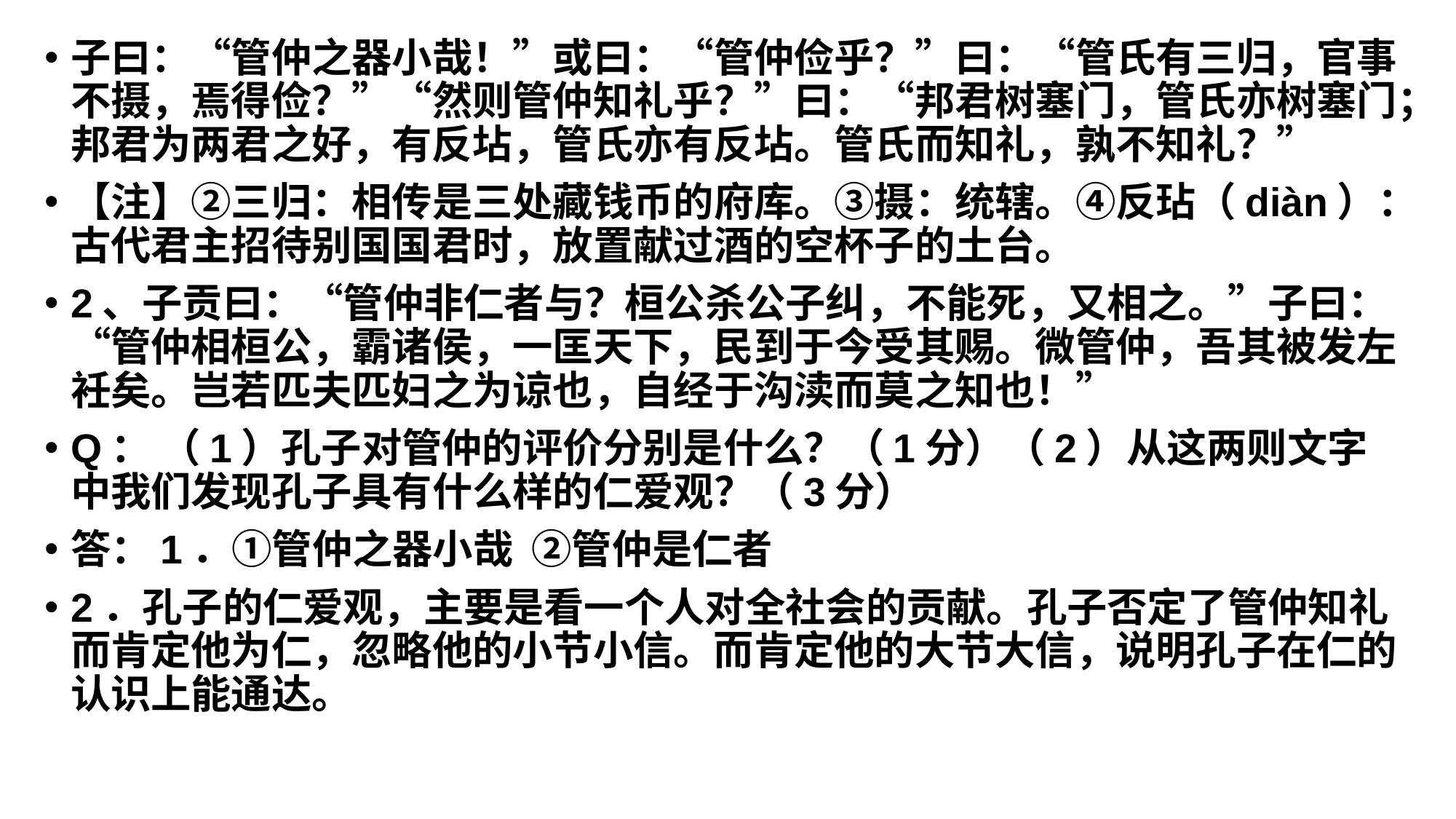

子曰：“管仲之器小哉！”或曰：“管仲俭乎？”曰：“管氏有三归，官事不摄，焉得俭？”“然则管仲知礼乎？”曰：“邦君树塞门，管氏亦树塞门；邦君为两君之好，有反坫，管氏亦有反坫。管氏而知礼，孰不知礼？”
【注】②三归：相传是三处藏钱币的府库。③摄：统辖。④反玷（diàn）：古代君主招待别国国君时，放置献过酒的空杯子的土台。
2、子贡曰：“管仲非仁者与？桓公杀公子纠，不能死，又相之。”子曰：“管仲相桓公，霸诸侯，一匡天下，民到于今受其赐。微管仲，吾其被发左衽矣。岂若匹夫匹妇之为谅也，自经于沟渎而莫之知也！”
Q： （1）孔子对管仲的评价分别是什么？（1分）（2）从这两则文字中我们发现孔子具有什么样的仁爱观？（3分）
答：1．①管仲之器小哉  ②管仲是仁者
2．孔子的仁爱观，主要是看一个人对全社会的贡献。孔子否定了管仲知礼而肯定他为仁，忽略他的小节小信。而肯定他的大节大信，说明孔子在仁的认识上能通达。

#